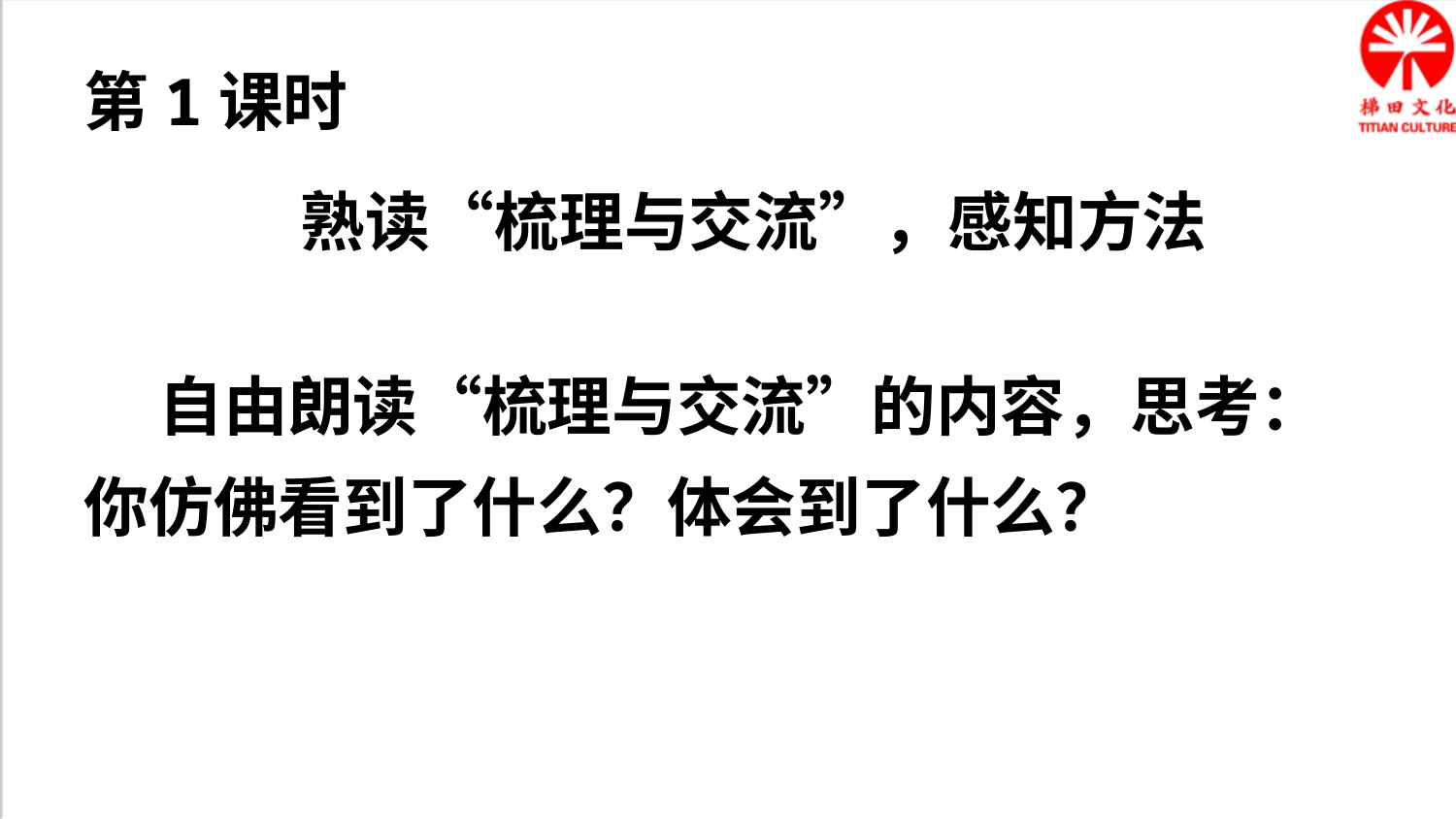

第1课时
熟读“梳理与交流”，感知方法
    自由朗读“梳理与交流”的内容，思考：你仿佛看到了什么？体会到了什么？